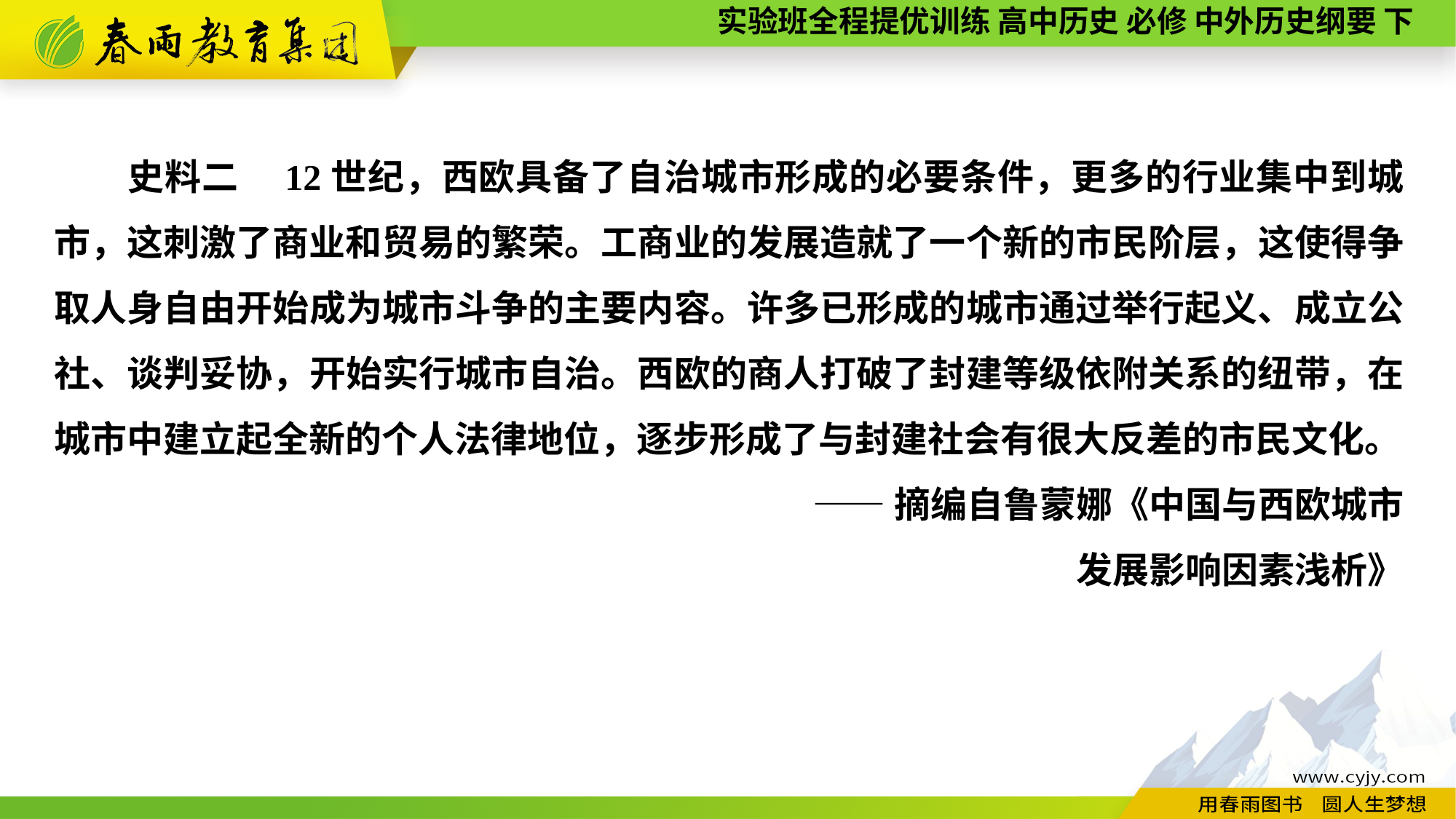

史料二　12世纪，西欧具备了自治城市形成的必要条件，更多的行业集中到城市，这刺激了商业和贸易的繁荣。工商业的发展造就了一个新的市民阶层，这使得争取人身自由开始成为城市斗争的主要内容。许多已形成的城市通过举行起义、成立公社、谈判妥协，开始实行城市自治。西欧的商人打破了封建等级依附关系的纽带，在城市中建立起全新的个人法律地位，逐步形成了与封建社会有很大反差的市民文化。
——摘编自鲁蒙娜《中国与西欧城市
发展影响因素浅析》